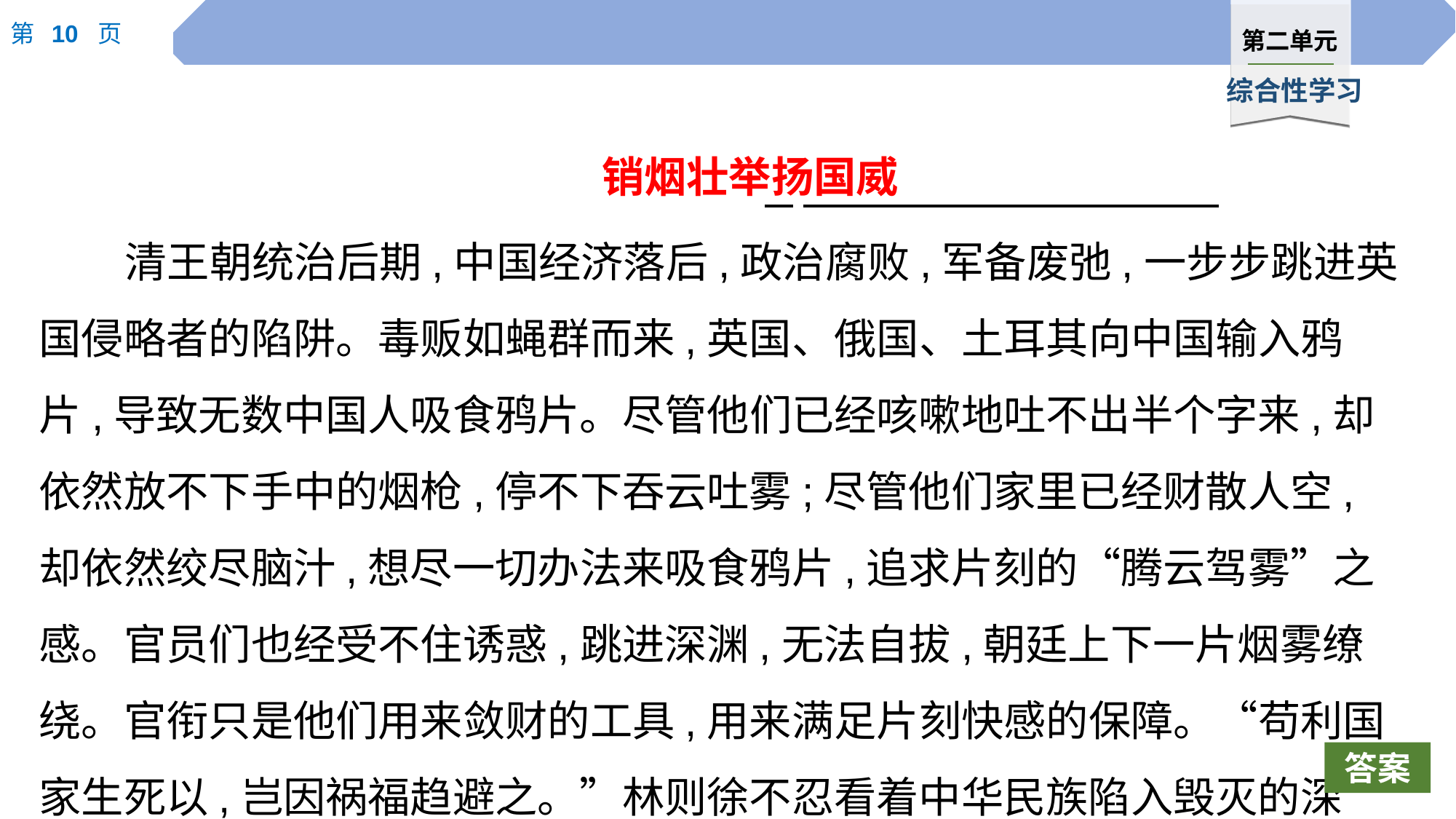

销烟壮举扬国威

清王朝统治后期,中国经济落后,政治腐败,军备废弛,一步步跳进英国侵略者的陷阱。毒贩如蝇群而来,英国、俄国、土耳其向中国输入鸦片,导致无数中国人吸食鸦片。尽管他们已经咳嗽地吐不出半个字来,却依然放不下手中的烟枪,停不下吞云吐雾;尽管他们家里已经财散人空,却依然绞尽脑汁,想尽一切办法来吸食鸦片,追求片刻的“腾云驾雾”之感。官员们也经受不住诱惑,跳进深渊,无法自拔,朝廷上下一片烟雾缭绕。官衔只是他们用来敛财的工具,用来满足片刻快感的保障。“苟利国家生死以,岂因祸福趋避之。”林则徐不忍看着中华民族陷入毁灭的深渊,不愿成
答案